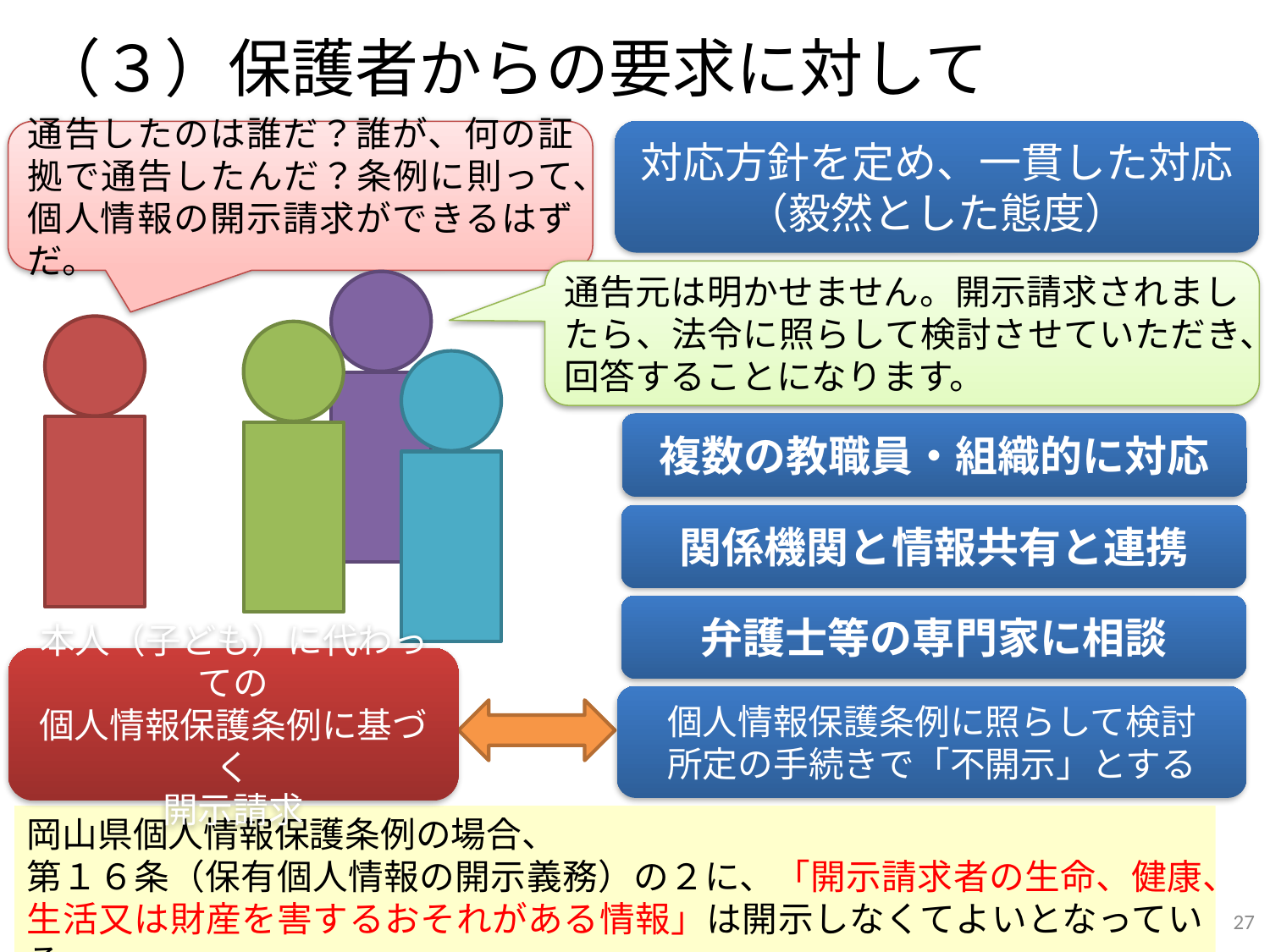

（３）保護者からの要求に対して
対応方針を定め、一貫した対応
（毅然とした態度）
通告したのは誰だ？誰が、何の証拠で通告したんだ？条例に則って、個人情報の開示請求ができるはずだ。
通告元は明かせません。開示請求されましたら、法令に照らして検討させていただき、回答することになります。

複数の教職員・組織的に対応
関係機関と情報共有と連携
弁護士等の専門家に相談
本人（子ども）に代わっての
個人情報保護条例に基づく
開示請求
個人情報保護条例に照らして検討
所定の手続きで「不開示」とする

岡山県個人情報保護条例の場合、
第１６条（保有個人情報の開示義務）の２に、「開示請求者の生命、健康、生活又は財産を害するおそれがある情報」は開示しなくてよいとなっている。
27